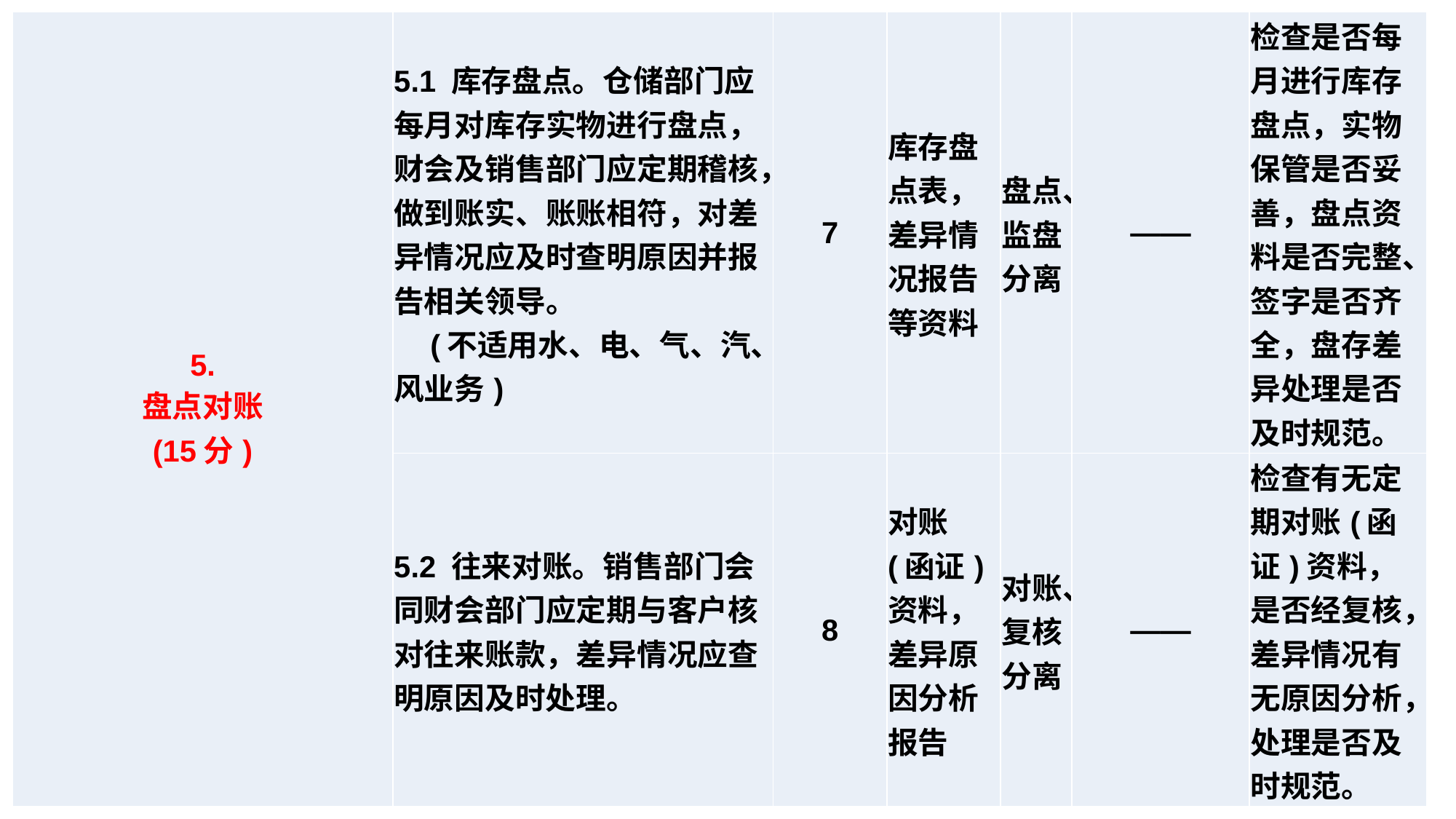

| 5. 盘点对账 (15分) | 5.1 库存盘点。仓储部门应每月对库存实物进行盘点，财会及销售部门应定期稽核，做到账实、账账相符，对差异情况应及时查明原因并报告相关领导。 (不适用水、电、气、汽、风业务) | 7 | 库存盘点表，差异情况报告等资料 | 盘点、监盘分离 | —— | 检查是否每月进行库存盘点，实物保管是否妥善，盘点资料是否完整、签字是否齐全，盘存差异处理是否及时规范。 |
| --- | --- | --- | --- | --- | --- | --- |
|  | 5.2 往来对账。销售部门会同财会部门应定期与客户核对往来账款，差异情况应查明原因及时处理。 | 8 | 对账(函证)资料，差异原因分析报告 | 对账、复核分离 | —— | 检查有无定期对账(函证)资料，是否经复核，差异情况有无原因分析，处理是否及时规范。 |